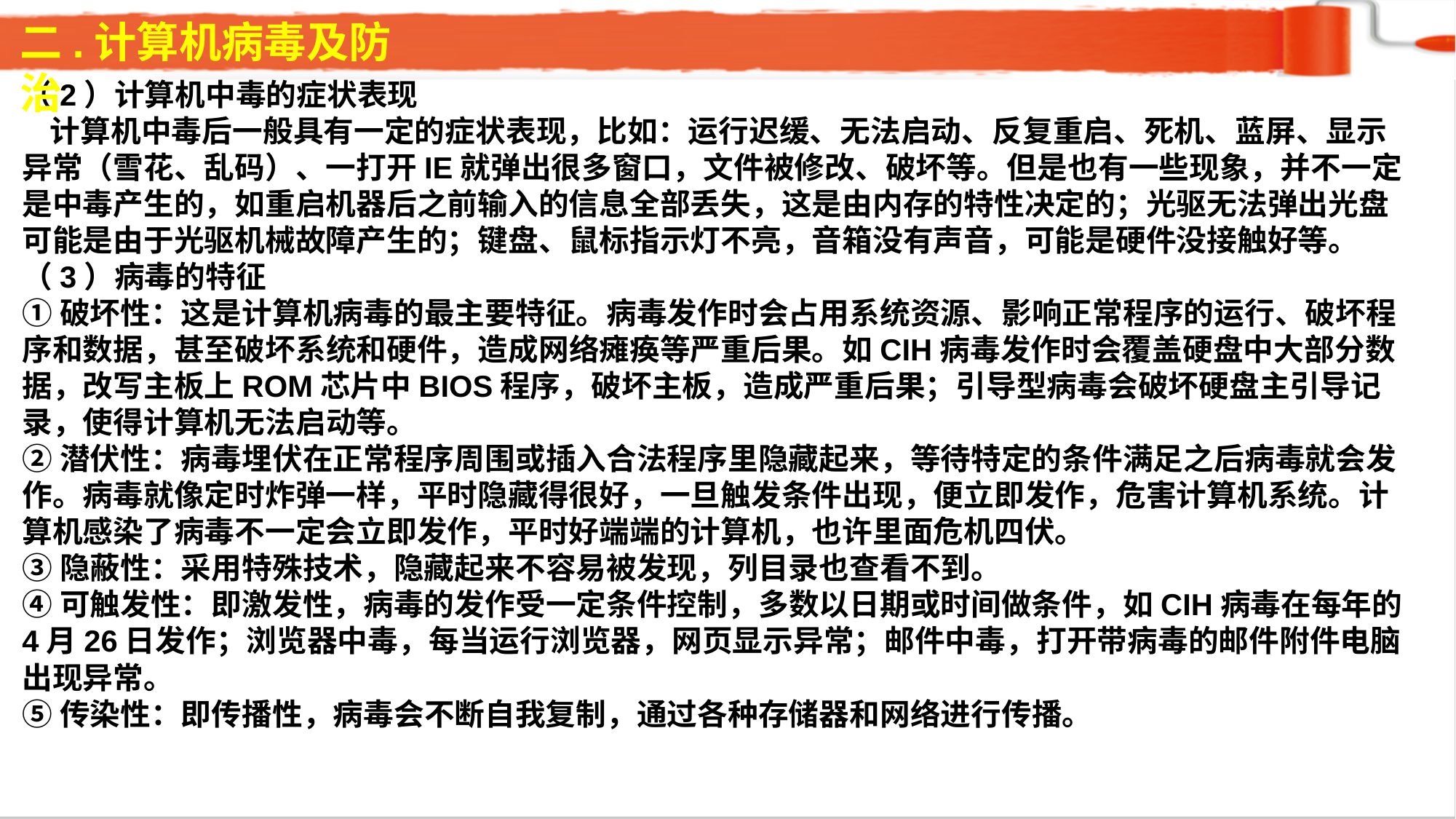

二.计算机病毒及防治
（2）计算机中毒的症状表现   计算机中毒后一般具有一定的症状表现，比如：运行迟缓、无法启动、反复重启、死机、蓝屏、显示异常（雪花、乱码）、一打开IE就弹出很多窗口，文件被修改、破坏等。但是也有一些现象，并不一定是中毒产生的，如重启机器后之前输入的信息全部丢失，这是由内存的特性决定的；光驱无法弹出光盘可能是由于光驱机械故障产生的；键盘、鼠标指示灯不亮，音箱没有声音，可能是硬件没接触好等。
（3）病毒的特征①破坏性：这是计算机病毒的最主要特征。病毒发作时会占用系统资源、影响正常程序的运行、破坏程序和数据，甚至破坏系统和硬件，造成网络瘫痪等严重后果。如CIH病毒发作时会覆盖硬盘中大部分数据，改写主板上ROM芯片中BIOS程序，破坏主板，造成严重后果；引导型病毒会破坏硬盘主引导记录，使得计算机无法启动等。②潜伏性：病毒埋伏在正常程序周围或插入合法程序里隐藏起来，等待特定的条件满足之后病毒就会发作。病毒就像定时炸弹一样，平时隐藏得很好，一旦触发条件出现，便立即发作，危害计算机系统。计算机感染了病毒不一定会立即发作，平时好端端的计算机，也许里面危机四伏。③隐蔽性：采用特殊技术，隐藏起来不容易被发现，列目录也查看不到。④可触发性：即激发性，病毒的发作受一定条件控制，多数以日期或时间做条件，如CIH病毒在每年的4月26日发作；浏览器中毒，每当运行浏览器，网页显示异常；邮件中毒，打开带病毒的邮件附件电脑出现异常。⑤传染性：即传播性，病毒会不断自我复制，通过各种存储器和网络进行传播。